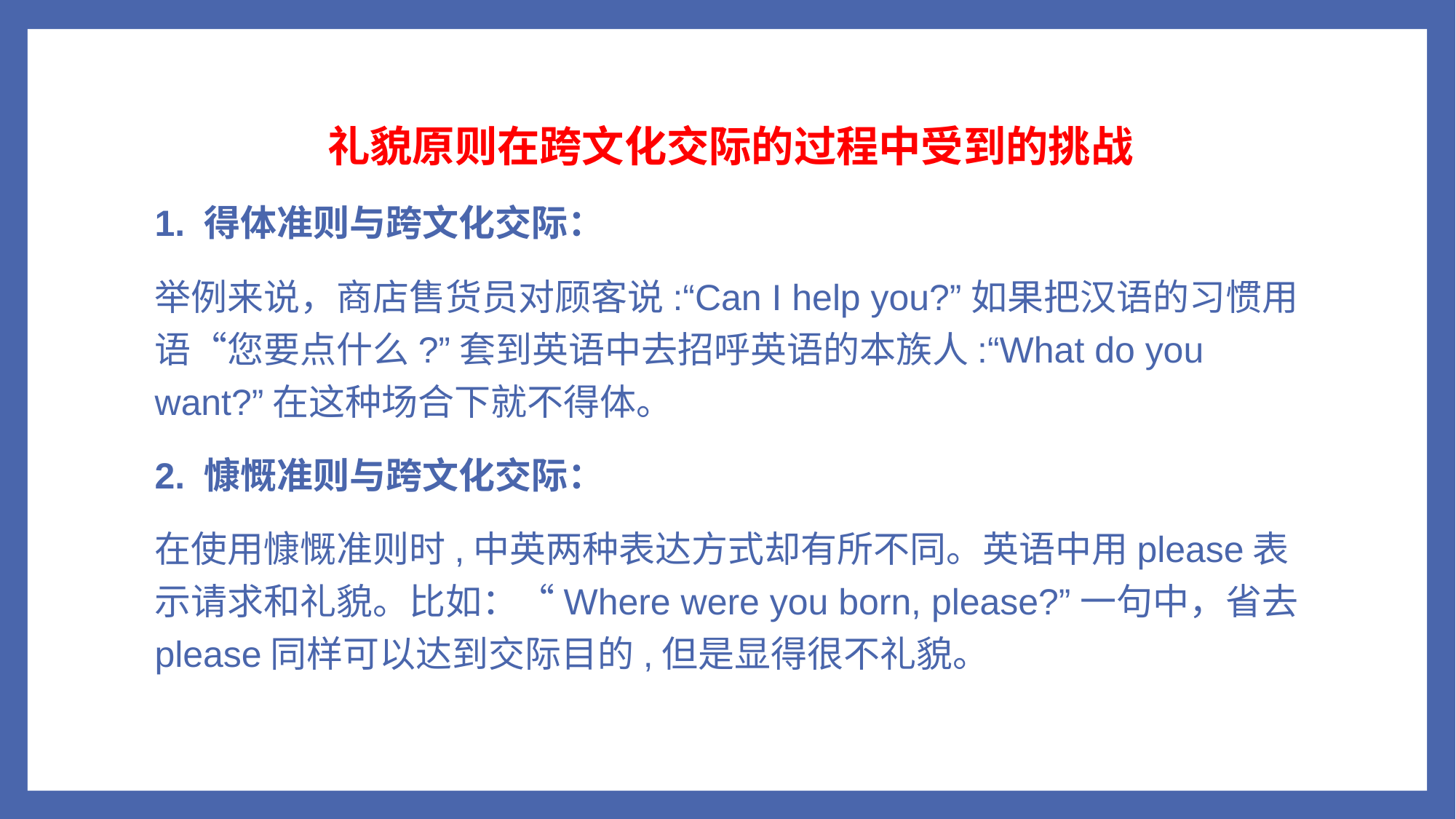

礼貌原则在跨文化交际的过程中受到的挑战
1. 得体准则与跨文化交际：
举例来说，商店售货员对顾客说:“Can I help you?”如果把汉语的习惯用语“您要点什么?”套到英语中去招呼英语的本族人:“What do you want?”在这种场合下就不得体。
2. 慷慨准则与跨文化交际：
在使用慷慨准则时,中英两种表达方式却有所不同。英语中用please表示请求和礼貌。比如：“Where were you born, please?”一句中，省去please同样可以达到交际目的,但是显得很不礼貌。